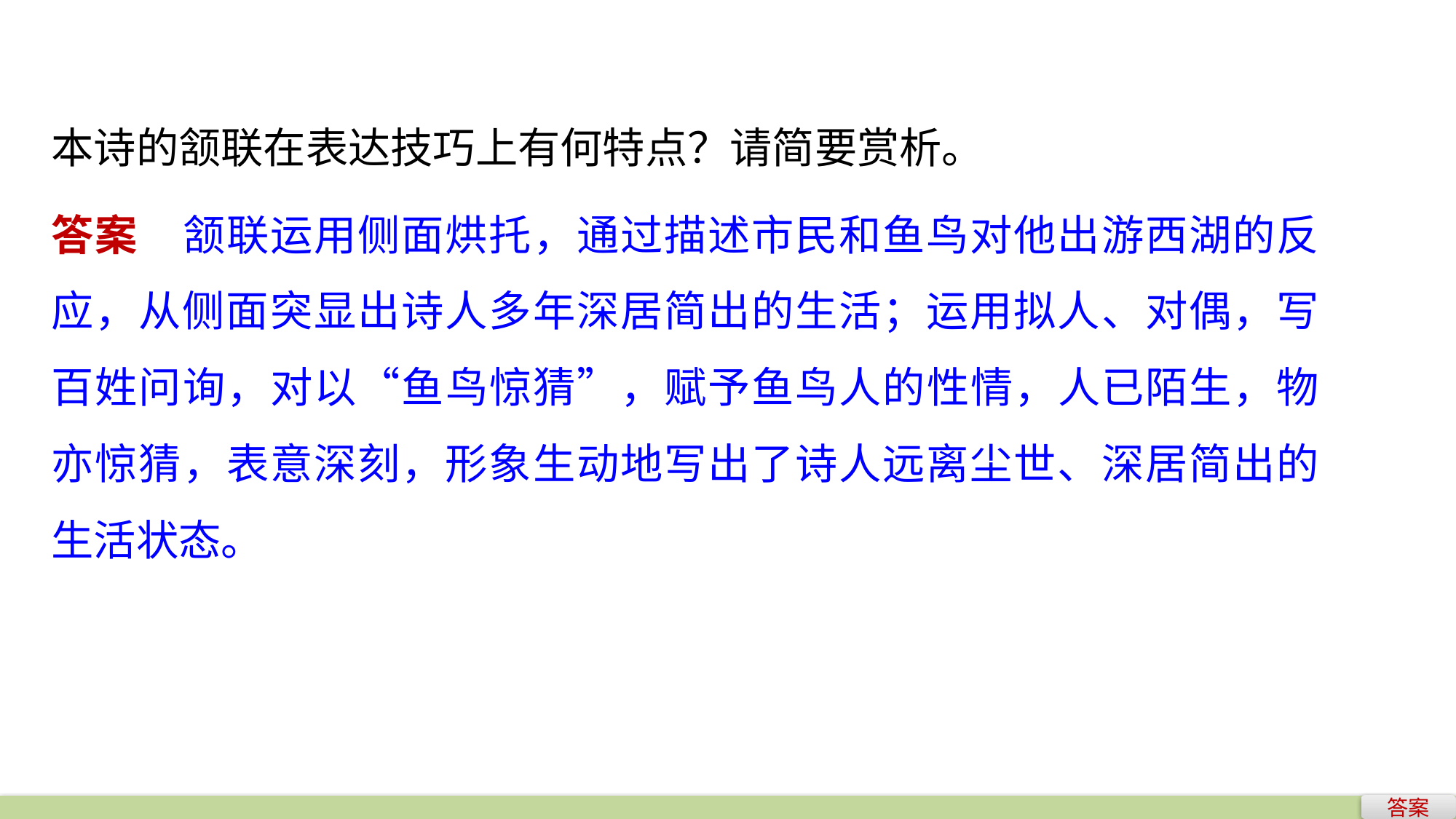

本诗的颔联在表达技巧上有何特点？请简要赏析。
答案　颔联运用侧面烘托，通过描述市民和鱼鸟对他出游西湖的反应，从侧面突显出诗人多年深居简出的生活；运用拟人、对偶，写百姓问询，对以“鱼鸟惊猜”，赋予鱼鸟人的性情，人已陌生，物亦惊猜，表意深刻，形象生动地写出了诗人远离尘世、深居简出的生活状态。
答案